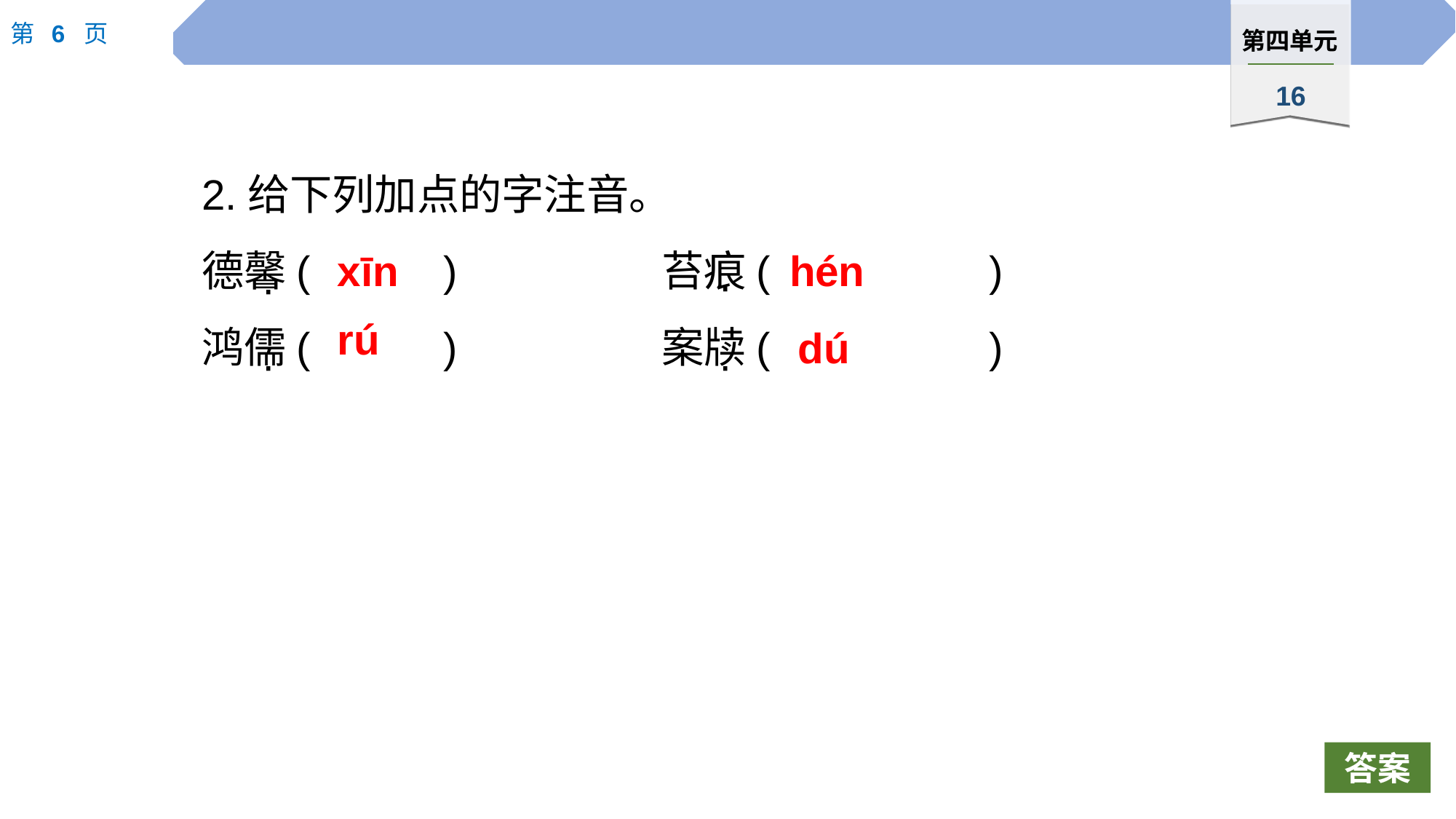

2.给下列加点的字注音。
德馨(		)　		苔痕(		)
鸿儒(		)	 	案牍(		)
xīn
hén
·
·
rú
dú
·
·
答案